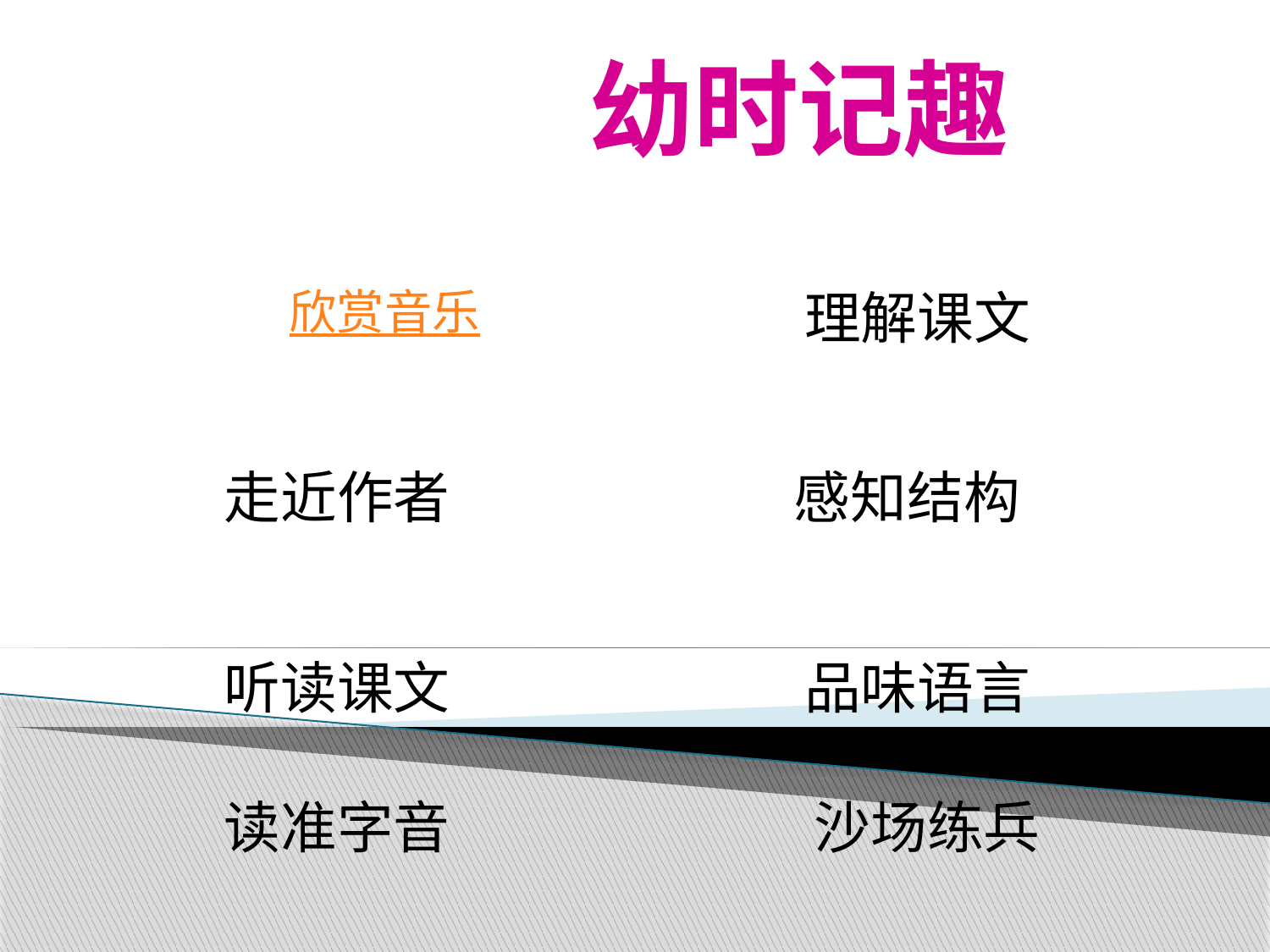

# 幼时记趣
欣赏音乐
理解课文
走近作者
感知结构
听读课文
品味语言
读准字音
沙场练兵